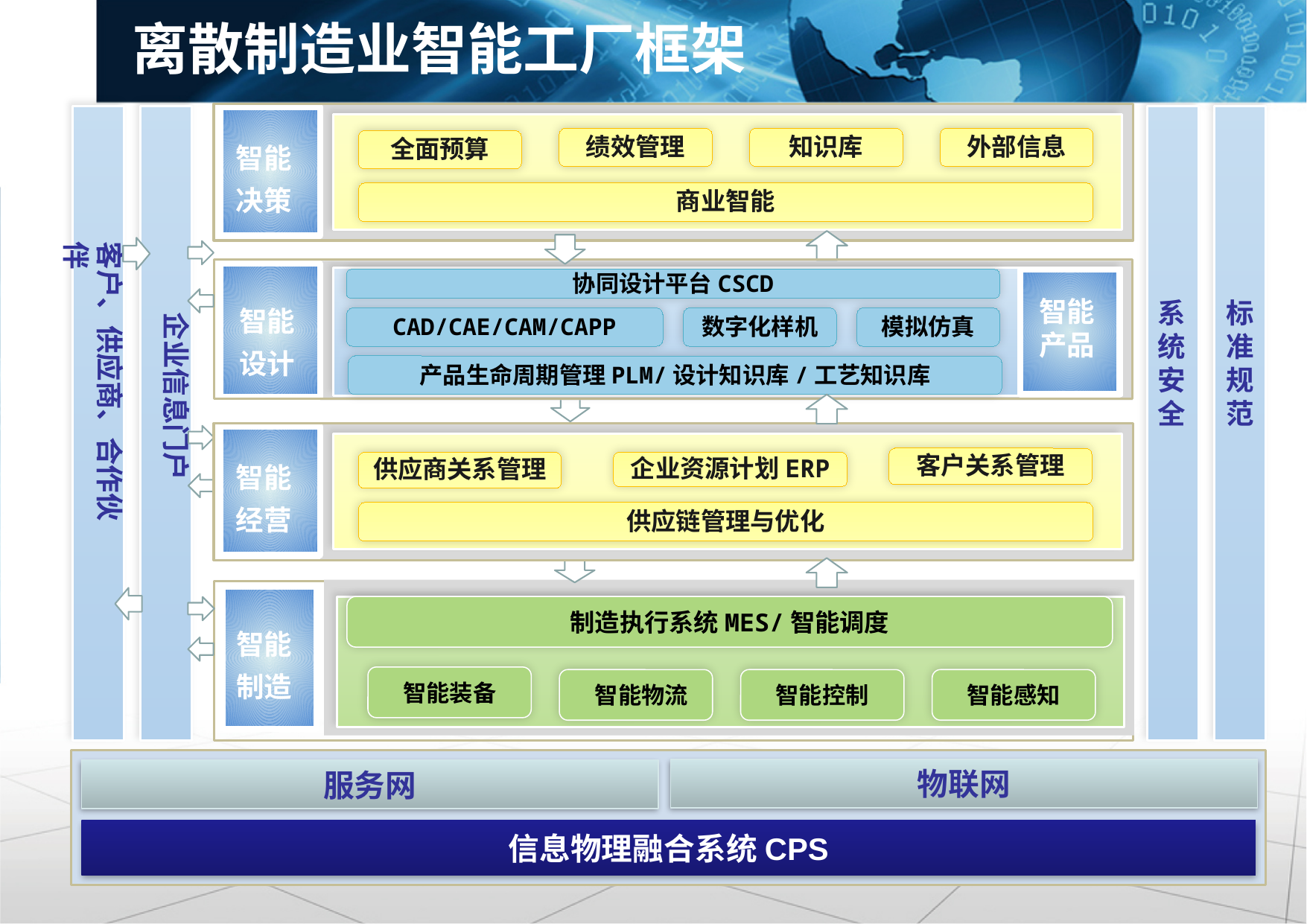

离散制造业智能工厂框架

智能决策
绩效管理
知识库
外部信息
全面预算
商业智能

客户、供应商、合作伙伴

协同设计平台CSCD

智能产品

智能 设计
系统安全
标准规范
企业信息门户
CAD/CAE/CAM/CAPP
数字化样机
模拟仿真
产品生命周期管理PLM/设计知识库/工艺知识库

智能经营
供应商关系管理
供应链管理与优化

客户关系管理
企业资源计划ERP

制造执行系统MES/智能调度
智能制造
智能装备
 智能物流
智能控制
智能感知

物联网
服务网
信息物理融合系统CPS